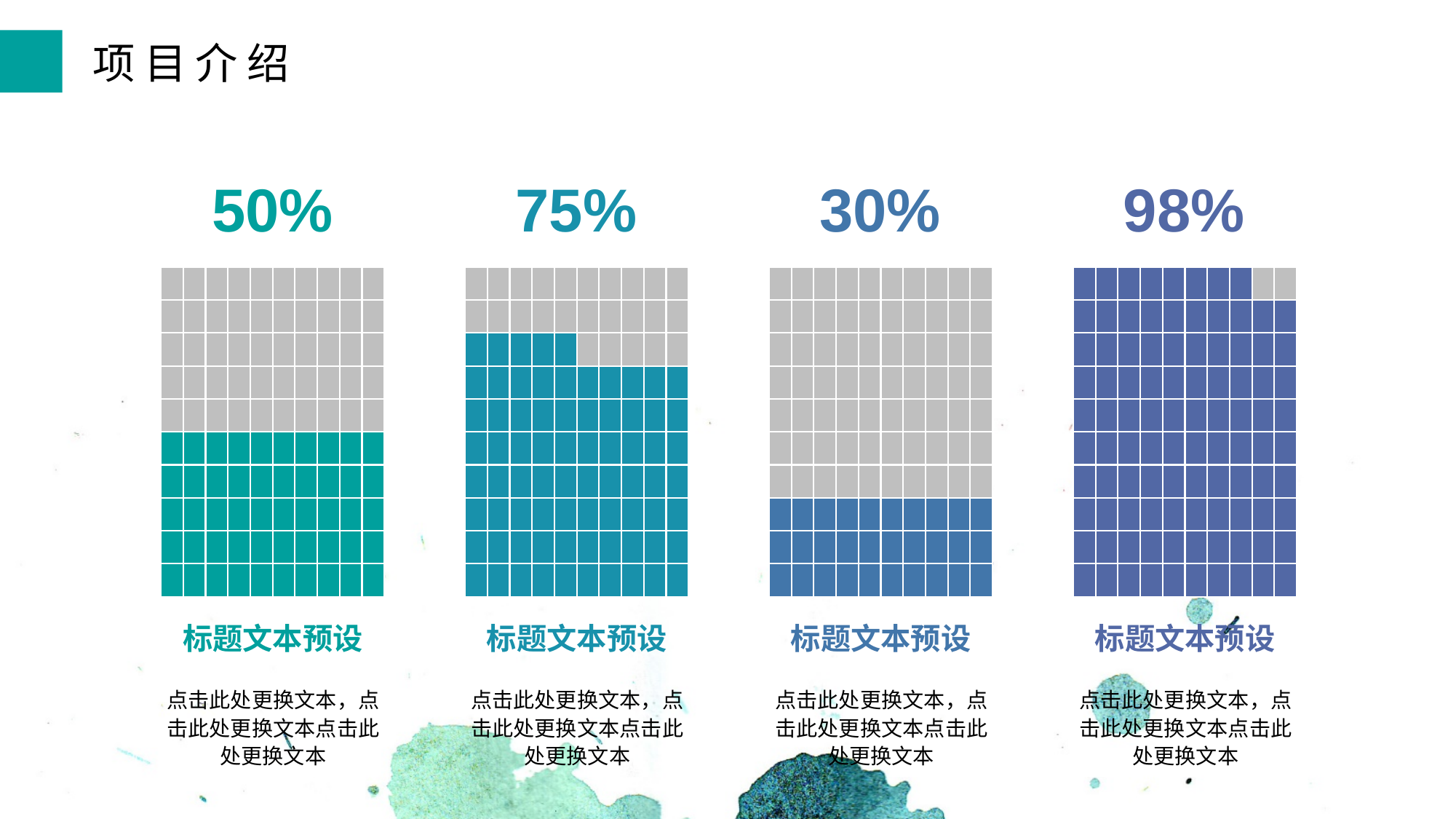

50%
75%
30%
98%

标题文本预设
标题文本预设
标题文本预设
标题文本预设
点击此处更换文本，点击此处更换文本点击此处更换文本
点击此处更换文本，点击此处更换文本点击此处更换文本
点击此处更换文本，点击此处更换文本点击此处更换文本
点击此处更换文本，点击此处更换文本点击此处更换文本